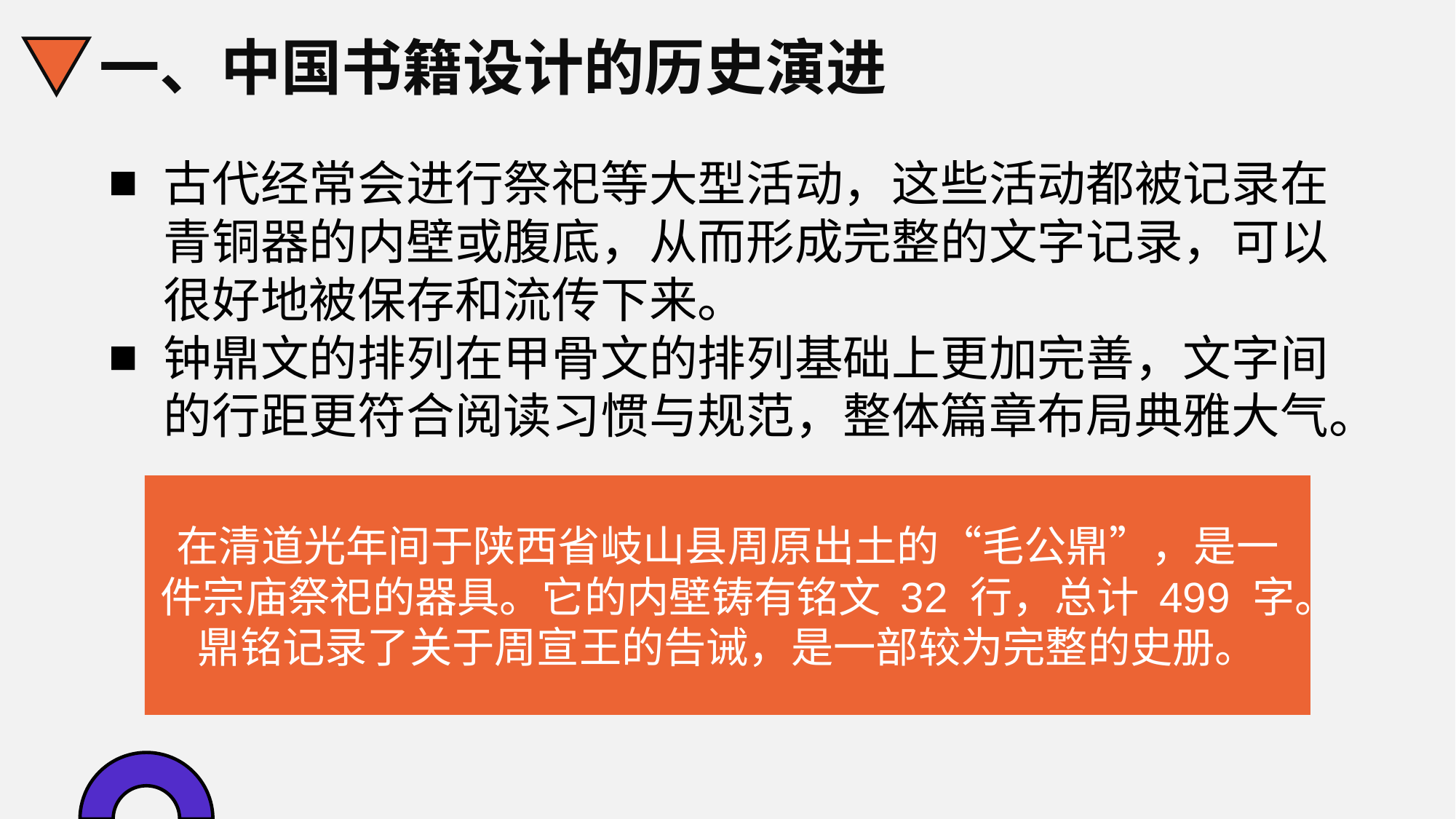

一、中国书籍设计的历史演进

古代经常会进行祭祀等大型活动，这些活动都被记录在青铜器的内壁或腹底，从而形成完整的文字记录，可以很好地被保存和流传下来。
钟鼎文的排列在甲骨文的排列基础上更加完善，文字间的行距更符合阅读习惯与规范，整体篇章布局典雅大气。
在清道光年间于陕西省岐山县周原出土的“毛公鼎”，是一件宗庙祭祀的器具。它的内壁铸有铭文 32 行，总计 499 字。鼎铭记录了关于周宣王的告诫，是一部较为完整的史册。